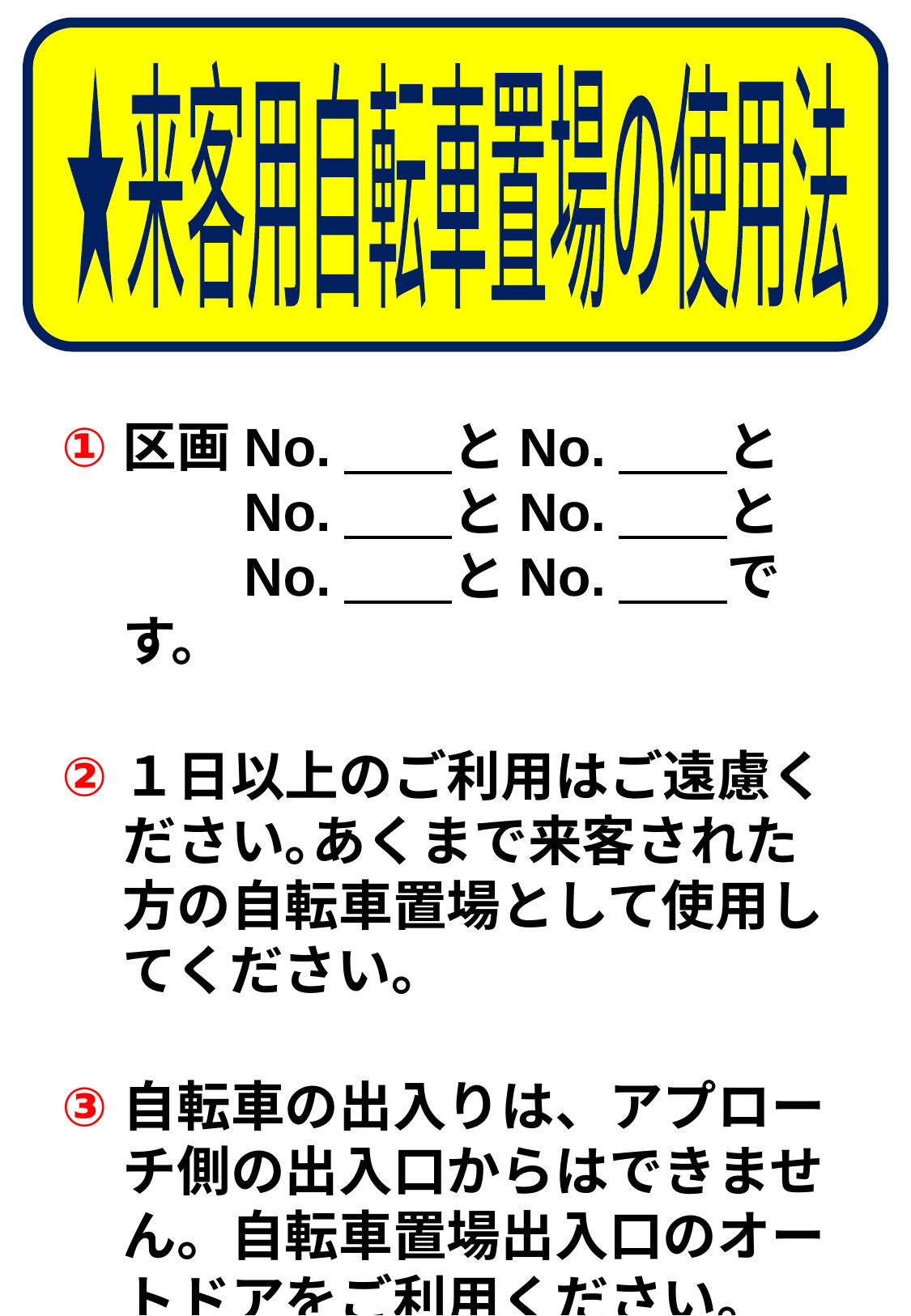

★来客用
自転車置場の使用法
区画No.　　とNo.　　と
　　No.　　とNo.　　と
　　No.　　とNo.　　です。
１日以上のご利用はご遠慮ください｡あくまで来客された方の自転車置場として使用してください｡
自転車の出入りは、アプローチ側の出入口からはできません。自転車置場出入口のオートドアをご利用ください｡